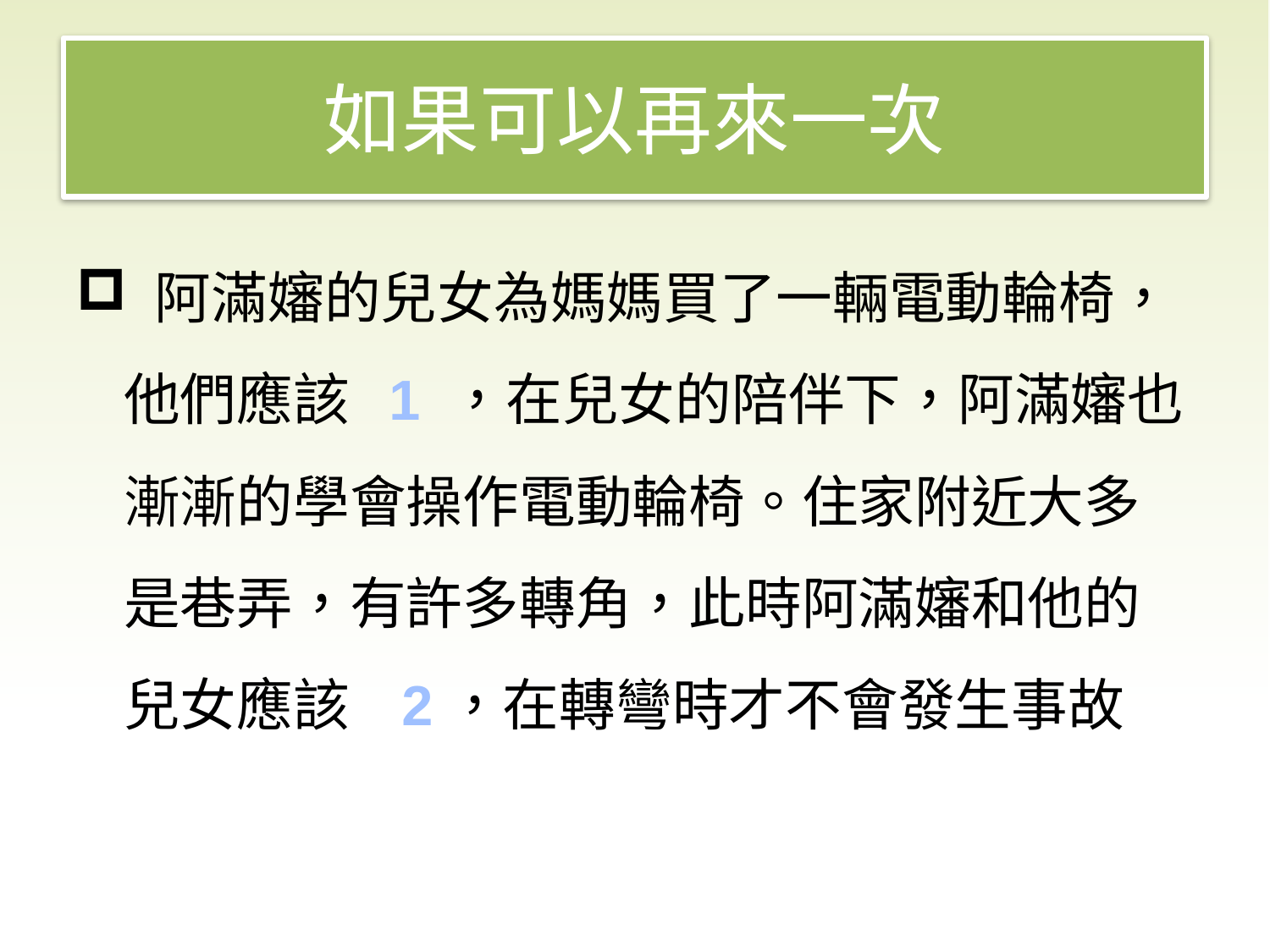

# 如果可以再來一次
 阿滿嬸的兒女為媽媽買了一輛電動輪椅，他們應該  1 ，在兒女的陪伴下，阿滿嬸也漸漸的學會操作電動輪椅。住家附近大多是巷弄，有許多轉角，此時阿滿嬸和他的兒女應該   2，在轉彎時才不會發生事故